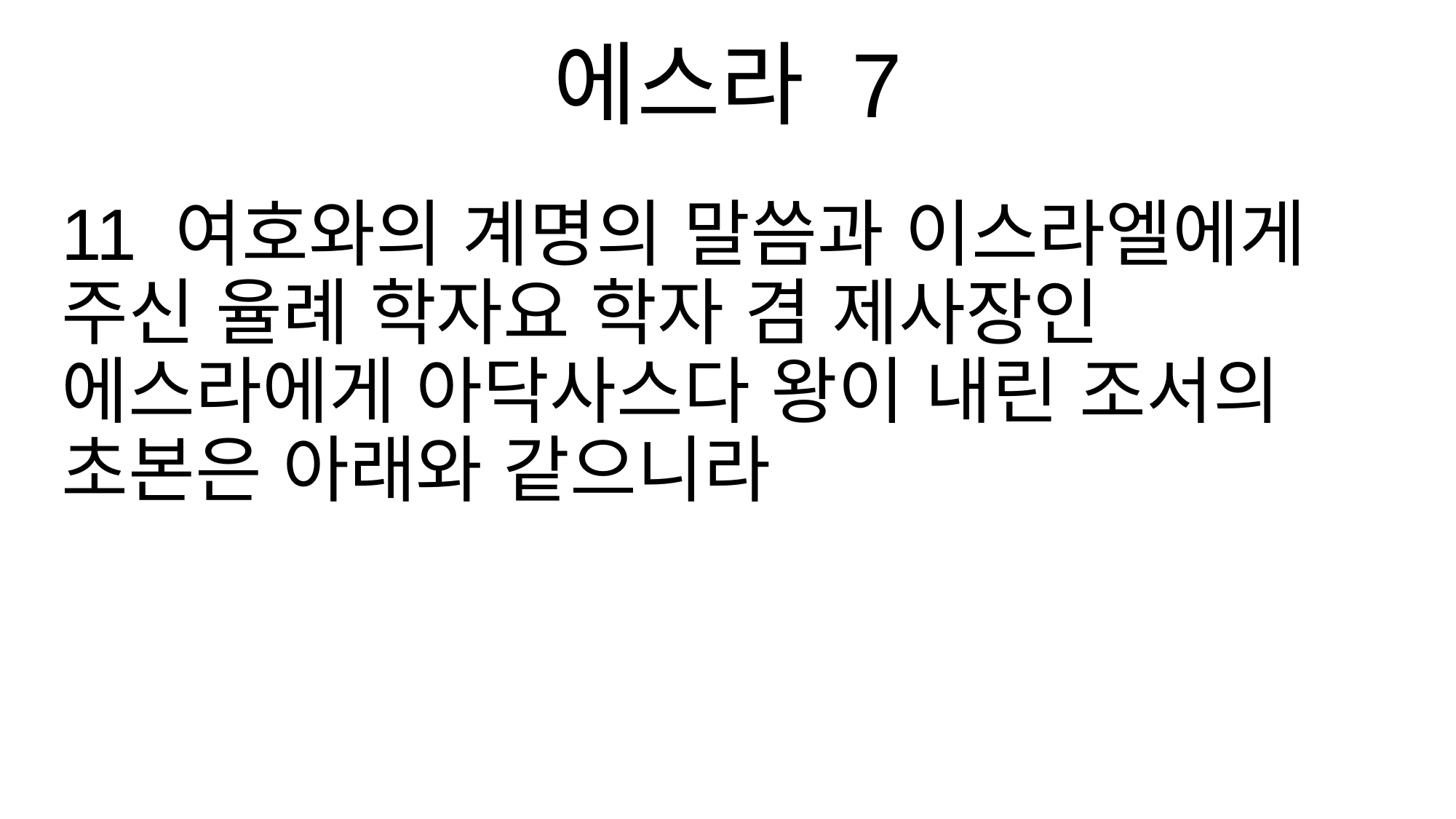

에스라 7
11 여호와의 계명의 말씀과 이스라엘에게 주신 율례 학자요 학자 겸 제사장인 에스라에게 아닥사스다 왕이 내린 조서의 초본은 아래와 같으니라